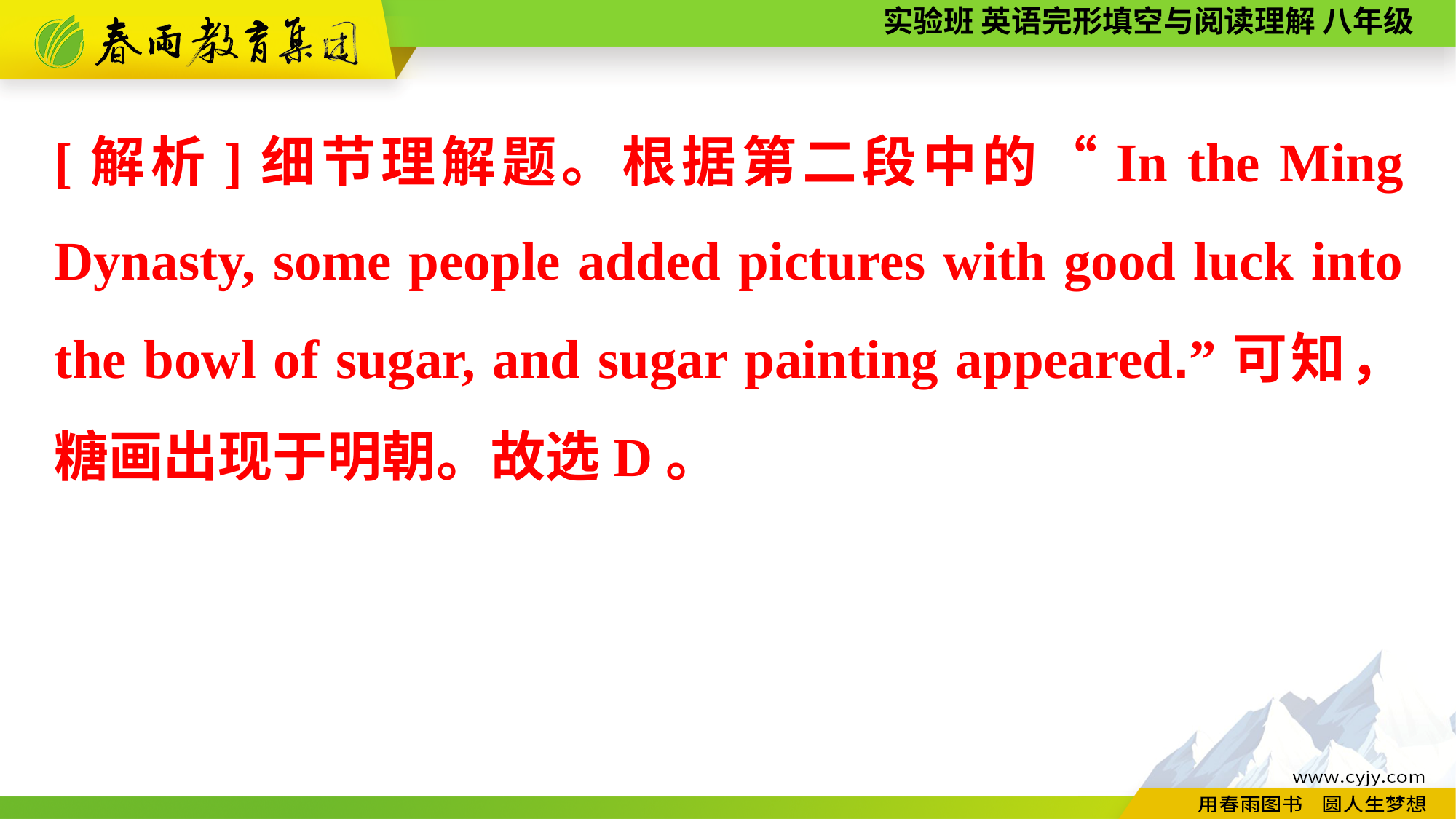

[解析]细节理解题。根据第二段中的“In the Ming Dynasty, some people added pictures with good luck into the bowl of sugar, and sugar painting appeared.”可知，糖画出现于明朝。故选D。